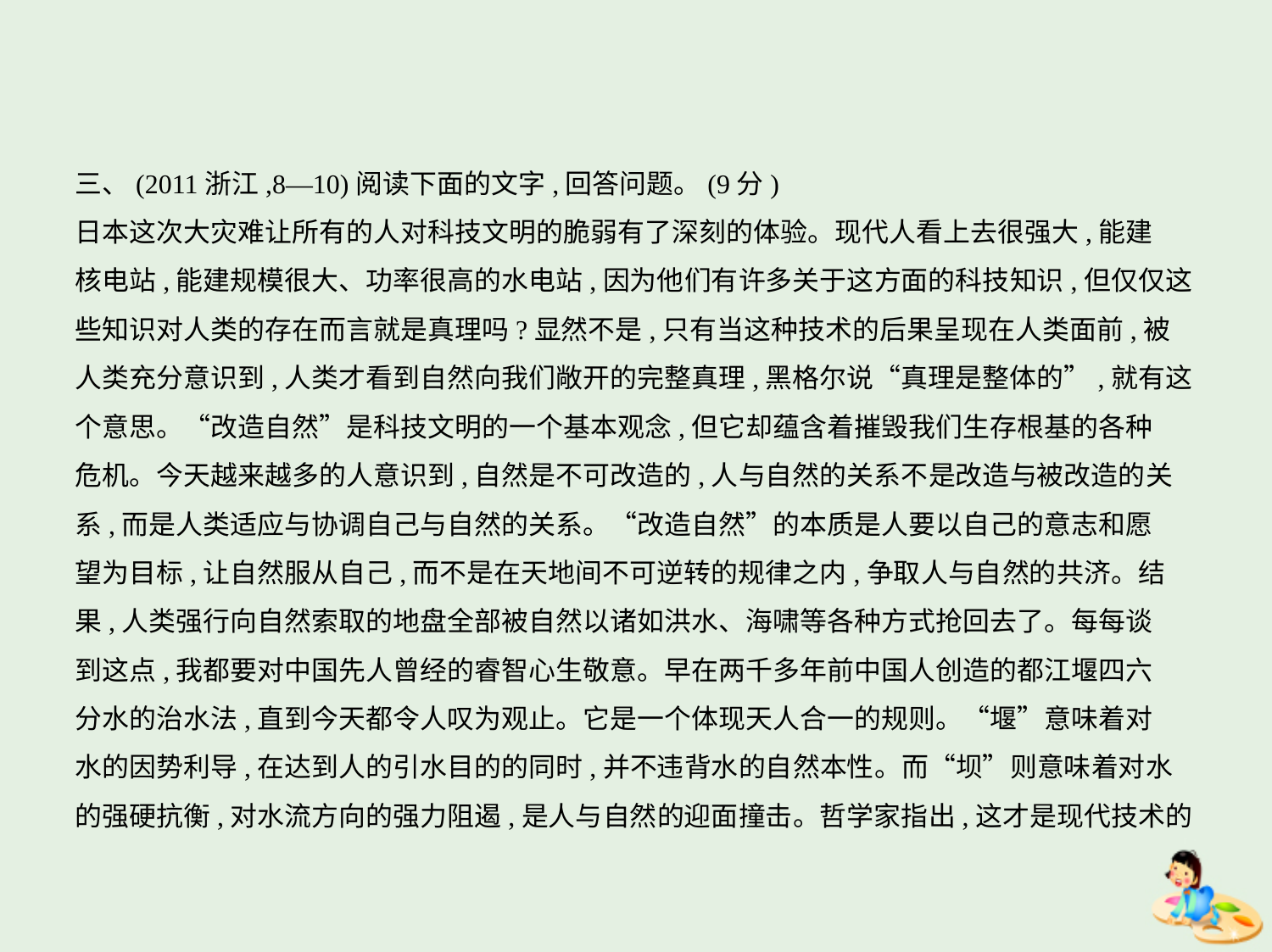

三、(2011浙江,8—10)阅读下面的文字,回答问题。(9分)
日本这次大灾难让所有的人对科技文明的脆弱有了深刻的体验。现代人看上去很强大,能建
核电站,能建规模很大、功率很高的水电站,因为他们有许多关于这方面的科技知识,但仅仅这
些知识对人类的存在而言就是真理吗?显然不是,只有当这种技术的后果呈现在人类面前,被
人类充分意识到,人类才看到自然向我们敞开的完整真理,黑格尔说“真理是整体的”,就有这
个意思。“改造自然”是科技文明的一个基本观念,但它却蕴含着摧毁我们生存根基的各种
危机。今天越来越多的人意识到,自然是不可改造的,人与自然的关系不是改造与被改造的关
系,而是人类适应与协调自己与自然的关系。“改造自然”的本质是人要以自己的意志和愿
望为目标,让自然服从自己,而不是在天地间不可逆转的规律之内,争取人与自然的共济。结
果,人类强行向自然索取的地盘全部被自然以诸如洪水、海啸等各种方式抢回去了。每每谈
到这点,我都要对中国先人曾经的睿智心生敬意。早在两千多年前中国人创造的都江堰四六
分水的治水法,直到今天都令人叹为观止。它是一个体现天人合一的规则。“堰”意味着对
水的因势利导,在达到人的引水目的的同时,并不违背水的自然本性。而“坝”则意味着对水
的强硬抗衡,对水流方向的强力阻遏,是人与自然的迎面撞击。哲学家指出,这才是现代技术的